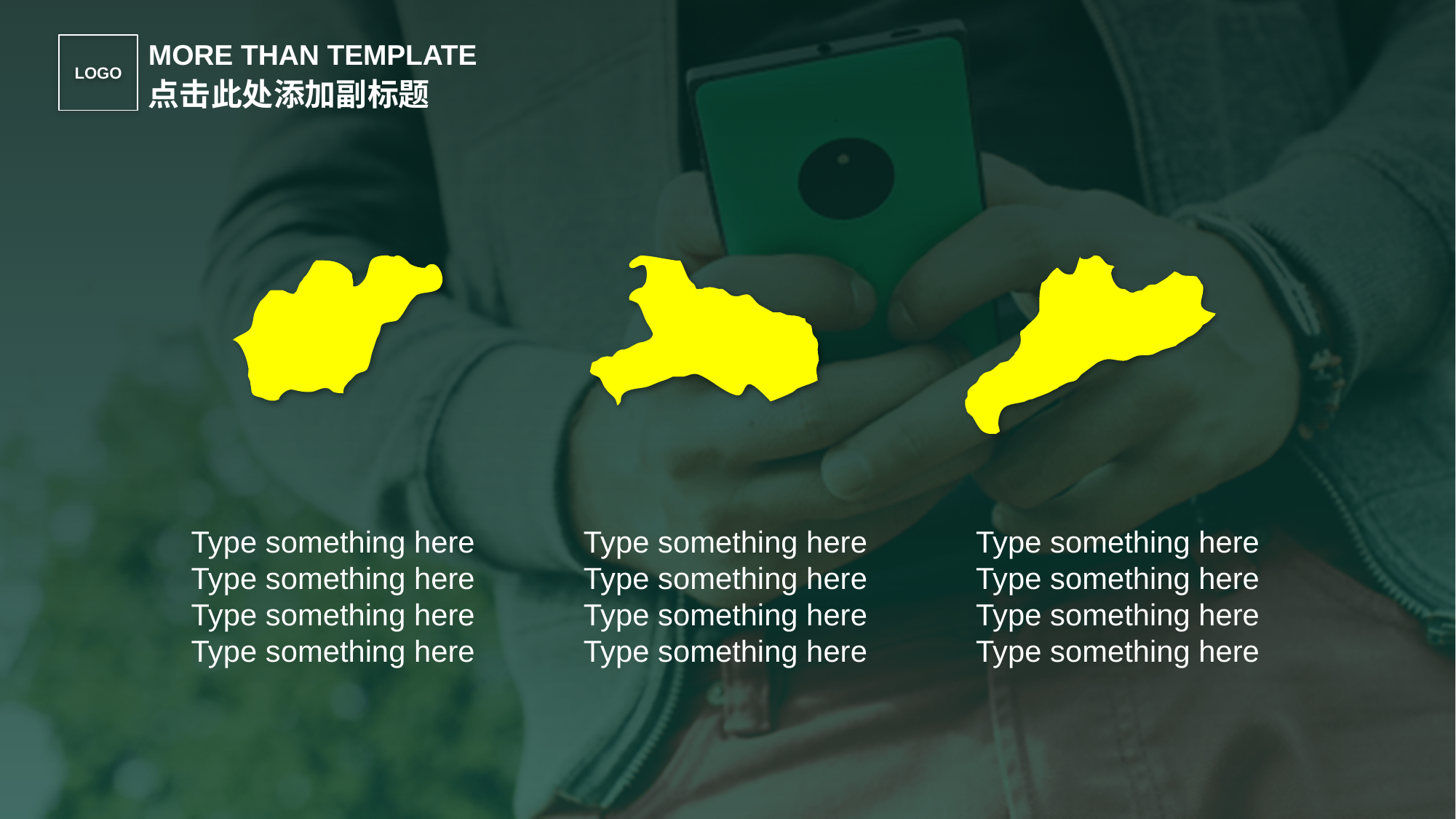

MORE THAN TEMPLATE
点击此处添加副标题
LOGO

Type something here
Type something here
Type something here
Type something here

Type something here
Type something here
Type something here
Type something here

Type something here
Type something here
Type something here
Type something here